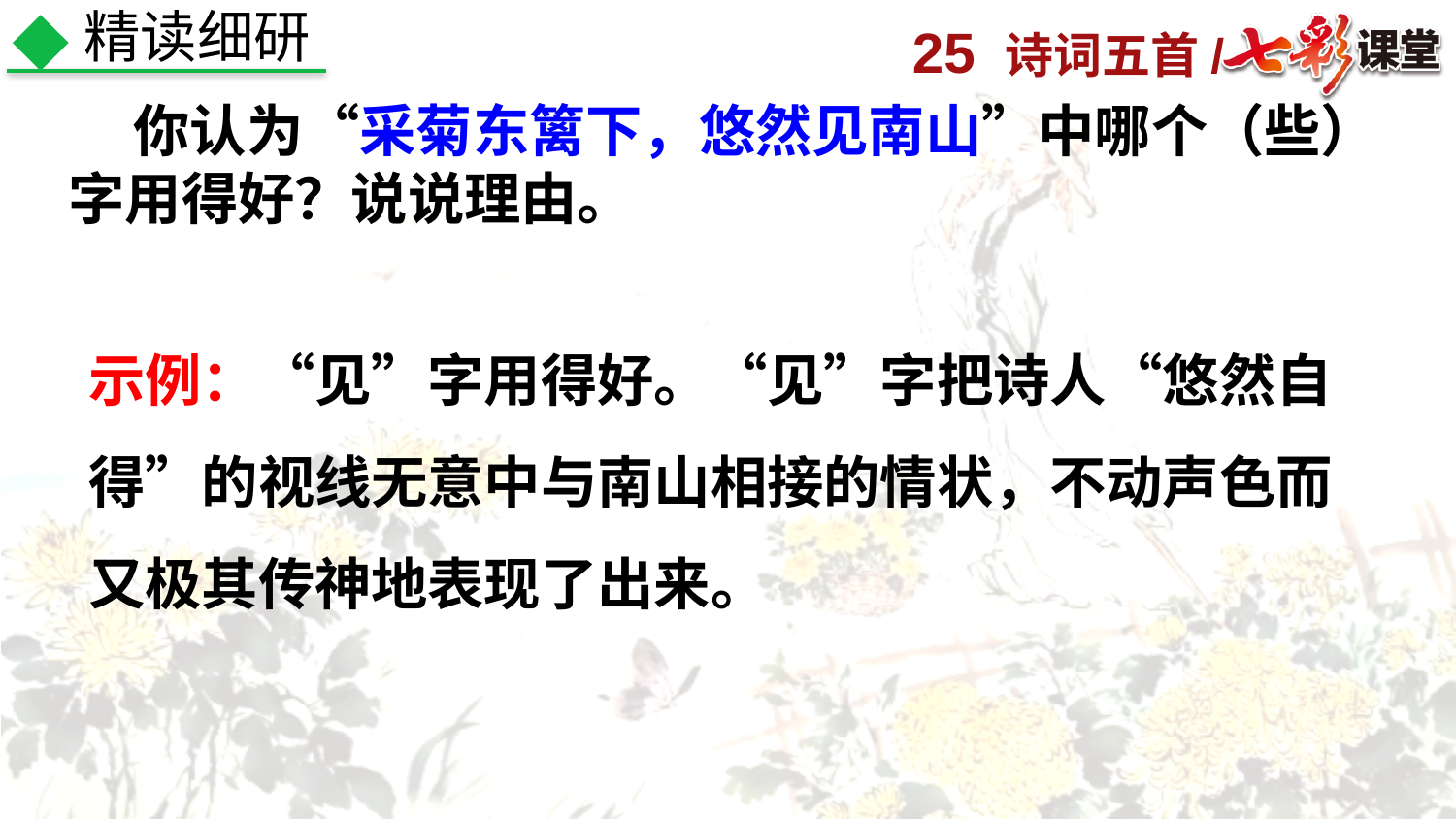

精读细研

    你认为“采菊东篱下，悠然见南山”中哪个（些）字用得好？说说理由。
示例：“见”字用得好。“见”字把诗人“悠然自得”的视线无意中与南山相接的情状，不动声色而又极其传神地表现了出来。